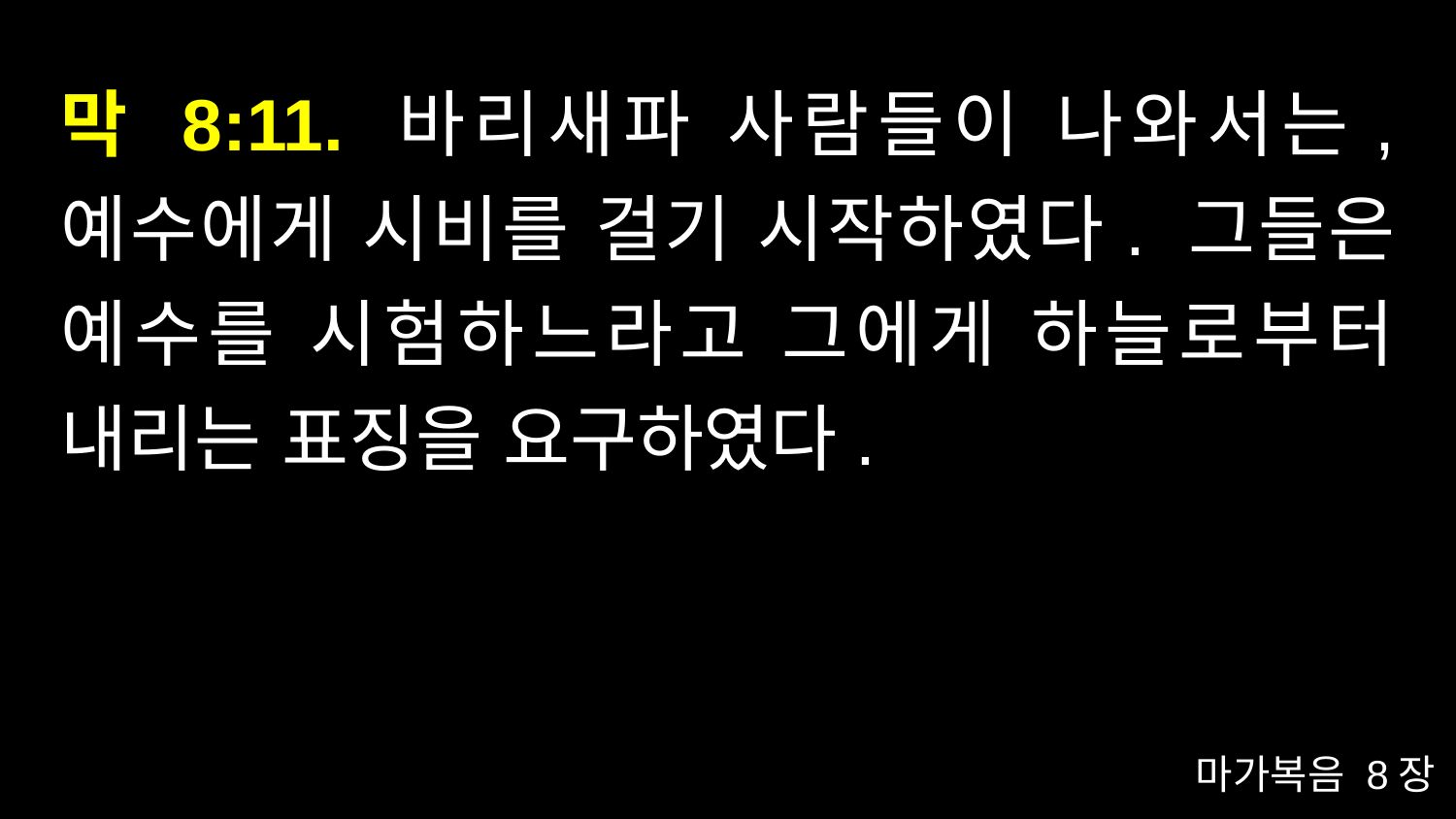

# 막 8:11. 바리새파 사람들이 나와서는, 예수에게 시비를 걸기 시작하였다. 그들은 예수를 시험하느라고 그에게 하늘로부터 내리는 표징을 요구하였다.
마가복음 8장